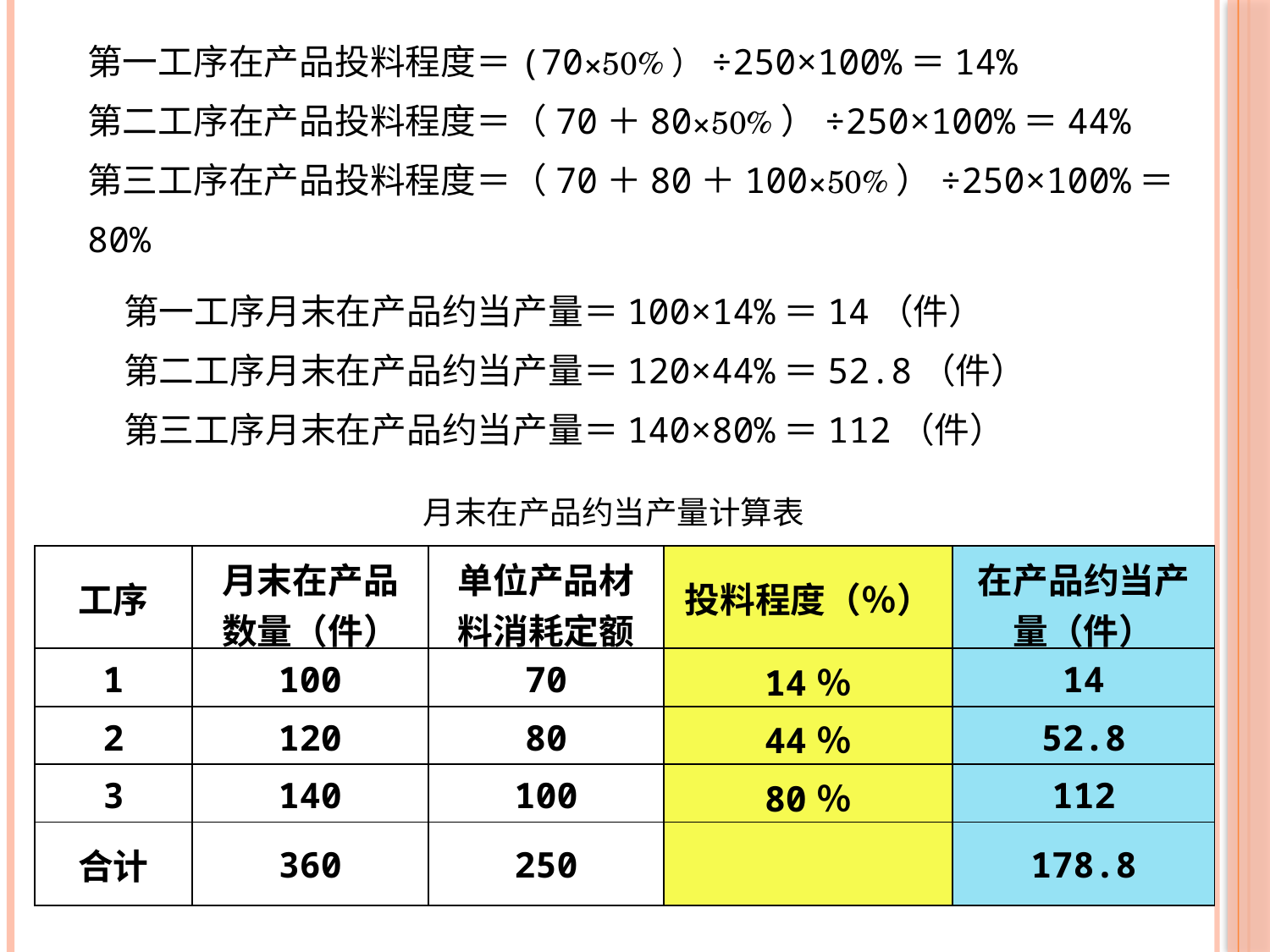

第一工序在产品投料程度＝(70×50%）÷250×100%＝14%
第二工序在产品投料程度＝（70＋80×50%）÷250×100%＝44%
第三工序在产品投料程度＝（70＋80＋100×50%）÷250×100%＝80%
第一工序月末在产品约当产量＝100×14%＝14（件）
第二工序月末在产品约当产量＝120×44%＝52.8（件）
第三工序月末在产品约当产量＝140×80%＝112（件）
月末在产品约当产量计算表
| 工序 | 月末在产品 数量（件） | 单位产品材料消耗定额 | 投料程度（％） | 在产品约当产量（件） |
| --- | --- | --- | --- | --- |
| 1 | 100 | 70 | 14％ | 14 |
| 2 | 120 | 80 | 44％ | 52.8 |
| 3 | 140 | 100 | 80％ | 112 |
| 合计 | 360 | 250 |  | 178.8 |